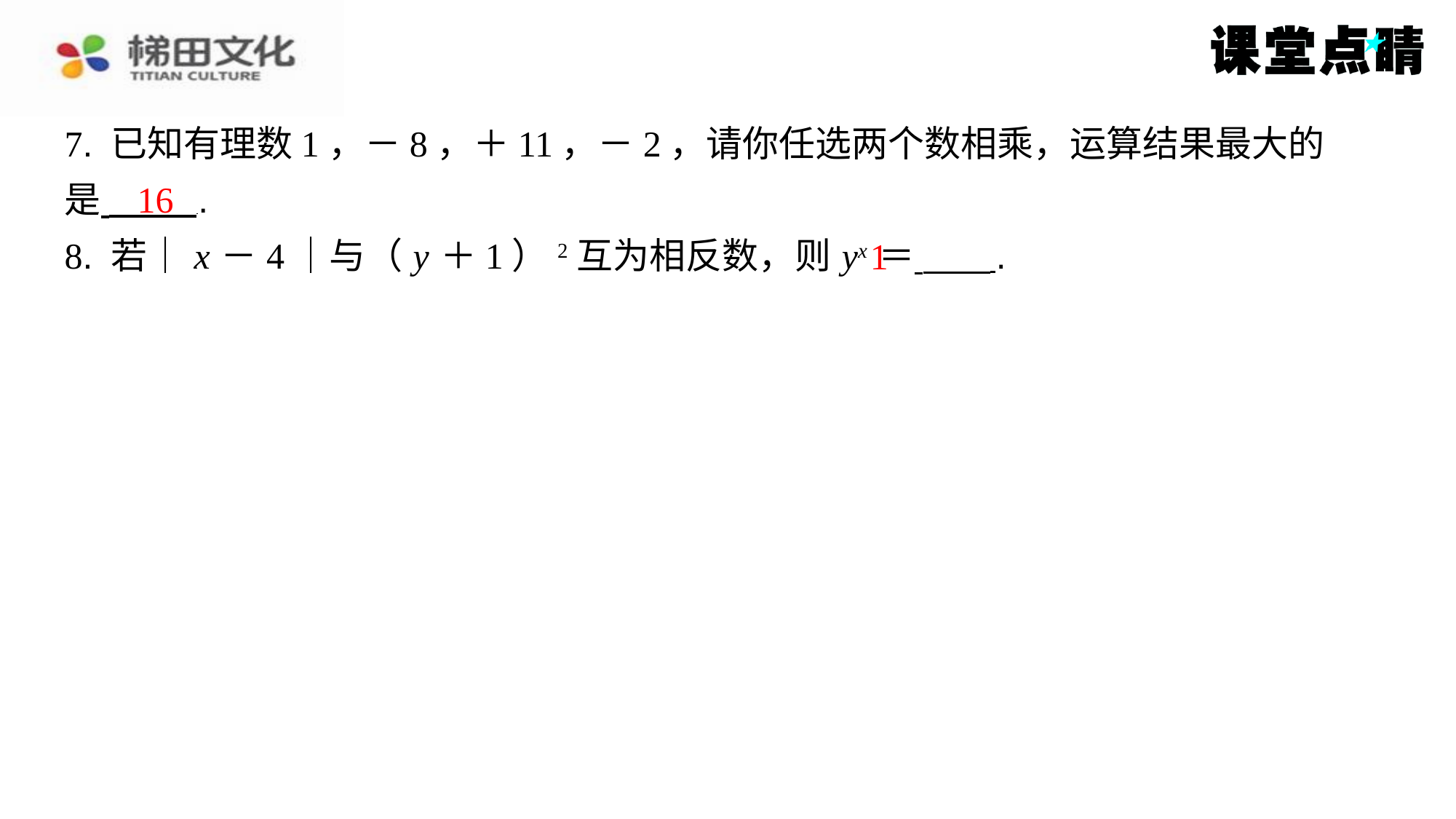

7. 已知有理数1，－8，＋11，－2，请你任选两个数相乘，运算结果最大的
是               ⁠.
8. 若｜ x －4｜与（ y ＋1）2互为相反数，则 yx ＝            ⁠.
16
1